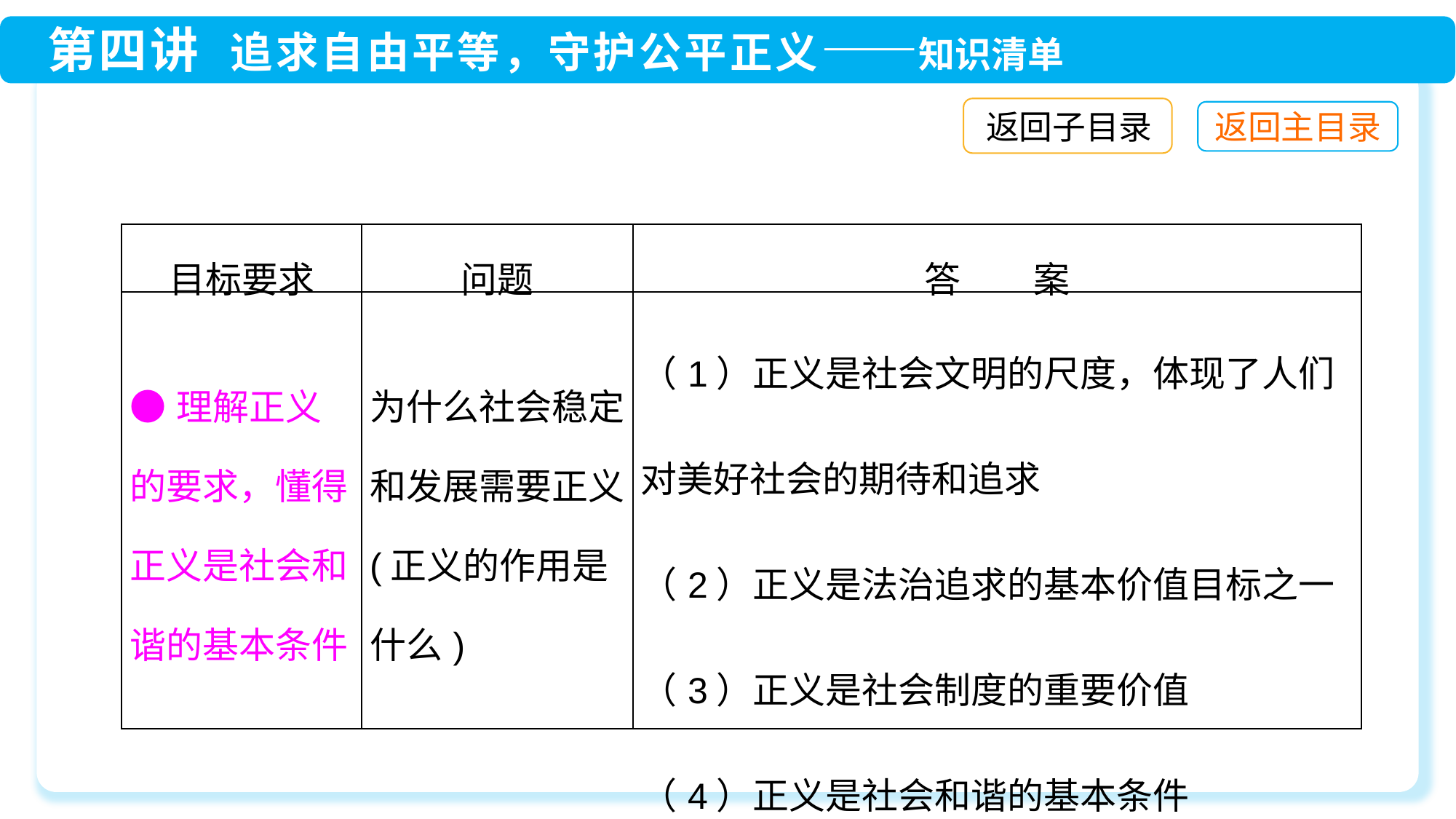

返回子目录
| 目标要求 | 问题 | 答　　案 |
| --- | --- | --- |
| ●理解正义的要求，懂得正义是社会和谐的基本条件 | 为什么社会稳定和发展需要正义(正义的作用是什么) | （1）正义是社会文明的尺度，体现了人们对美好社会的期待和追求 （2）正义是法治追求的基本价值目标之一 （3）正义是社会制度的重要价值 （4）正义是社会和谐的基本条件 |